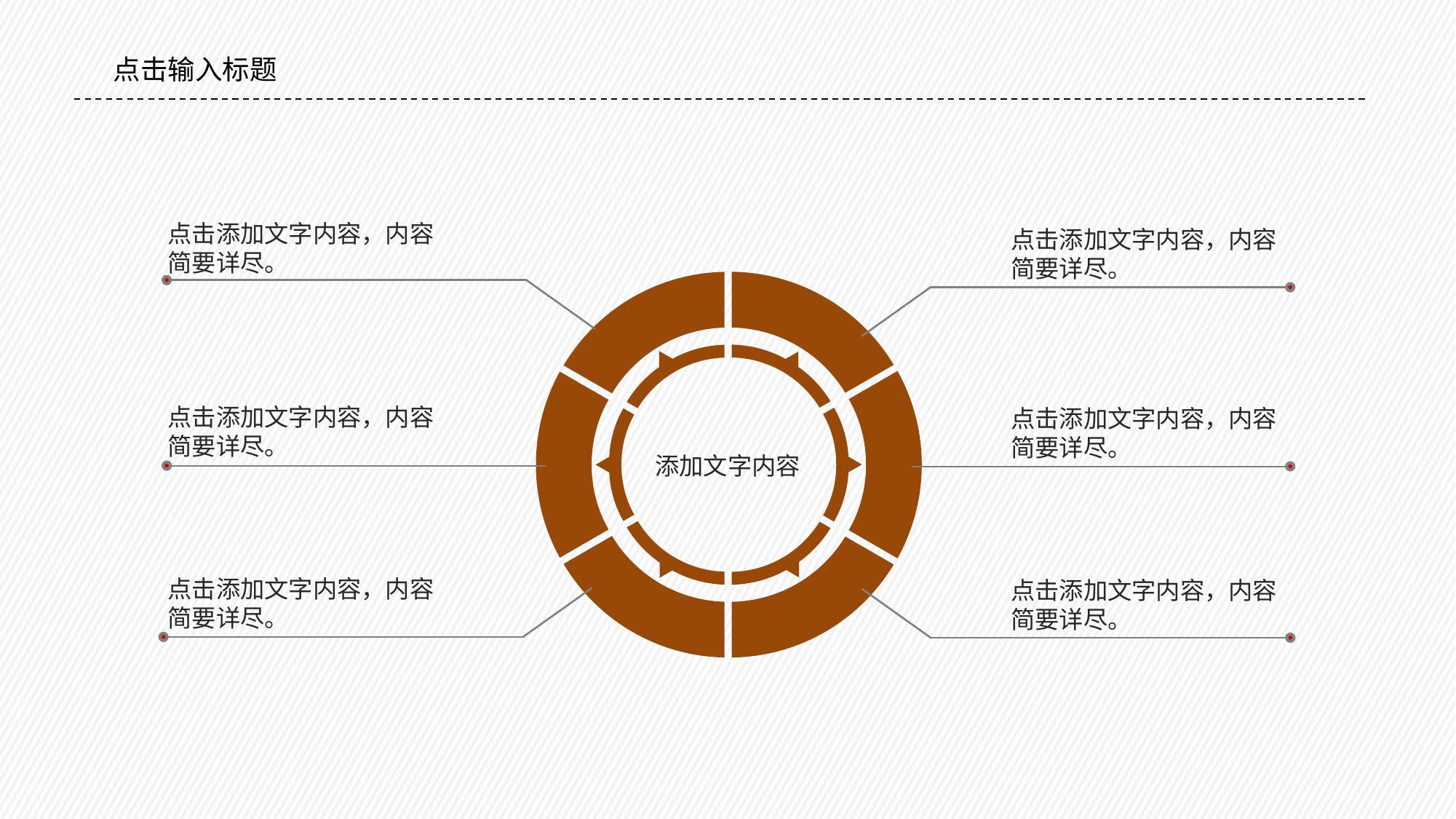

#
点击输入标题
点击添加文字内容，内容
简要详尽。
点击添加文字内容，内容
简要详尽。

点击添加文字内容，内容
简要详尽。
点击添加文字内容，内容
简要详尽。
添加文字内容

点击添加文字内容，内容
简要详尽。
点击添加文字内容，内容
简要详尽。